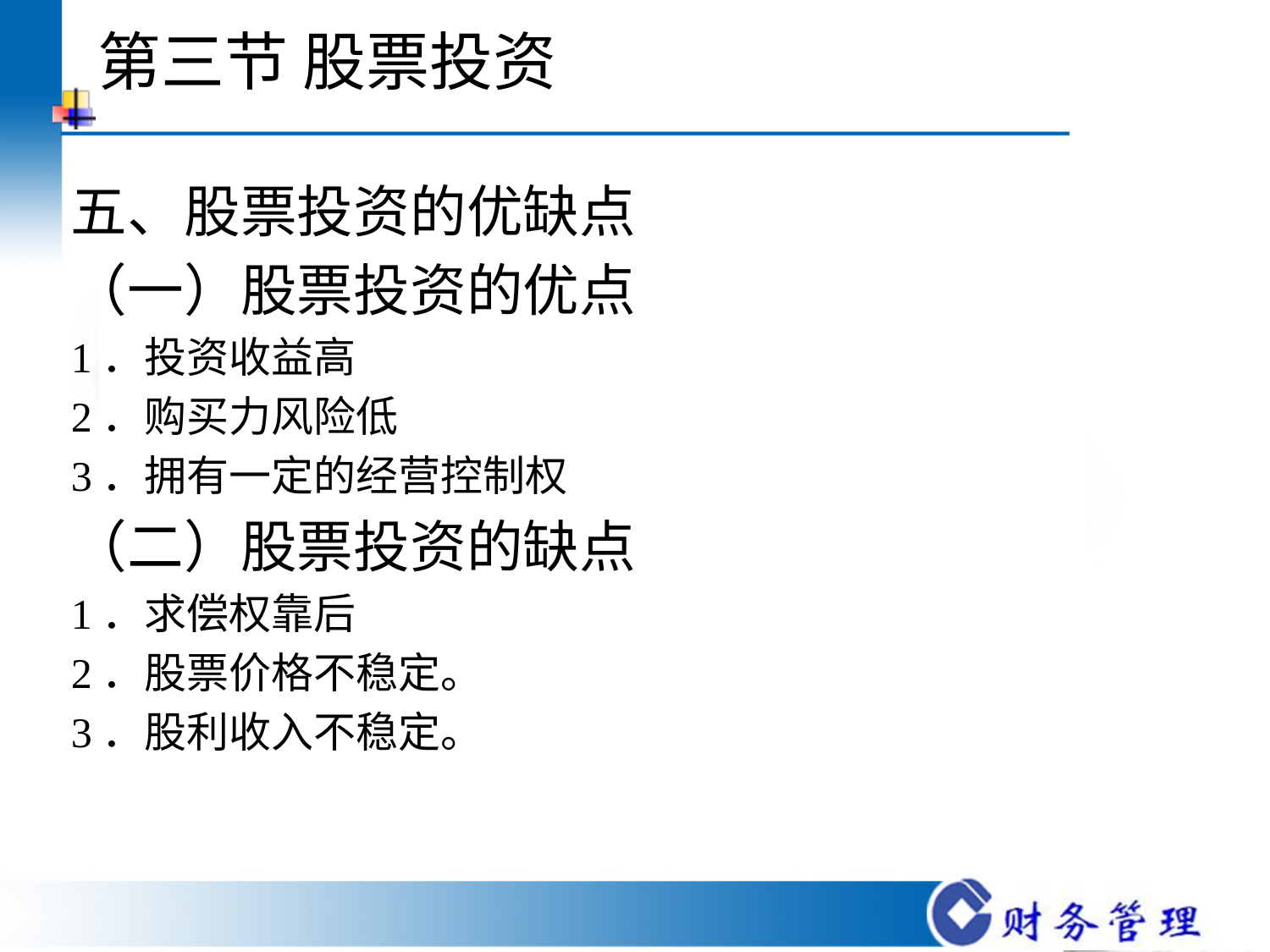

# 第三节 股票投资
五、股票投资的优缺点
（一）股票投资的优点
1．投资收益高
2．购买力风险低
3．拥有一定的经营控制权
（二）股票投资的缺点
1．求偿权靠后
2．股票价格不稳定。
3．股利收入不稳定。
33